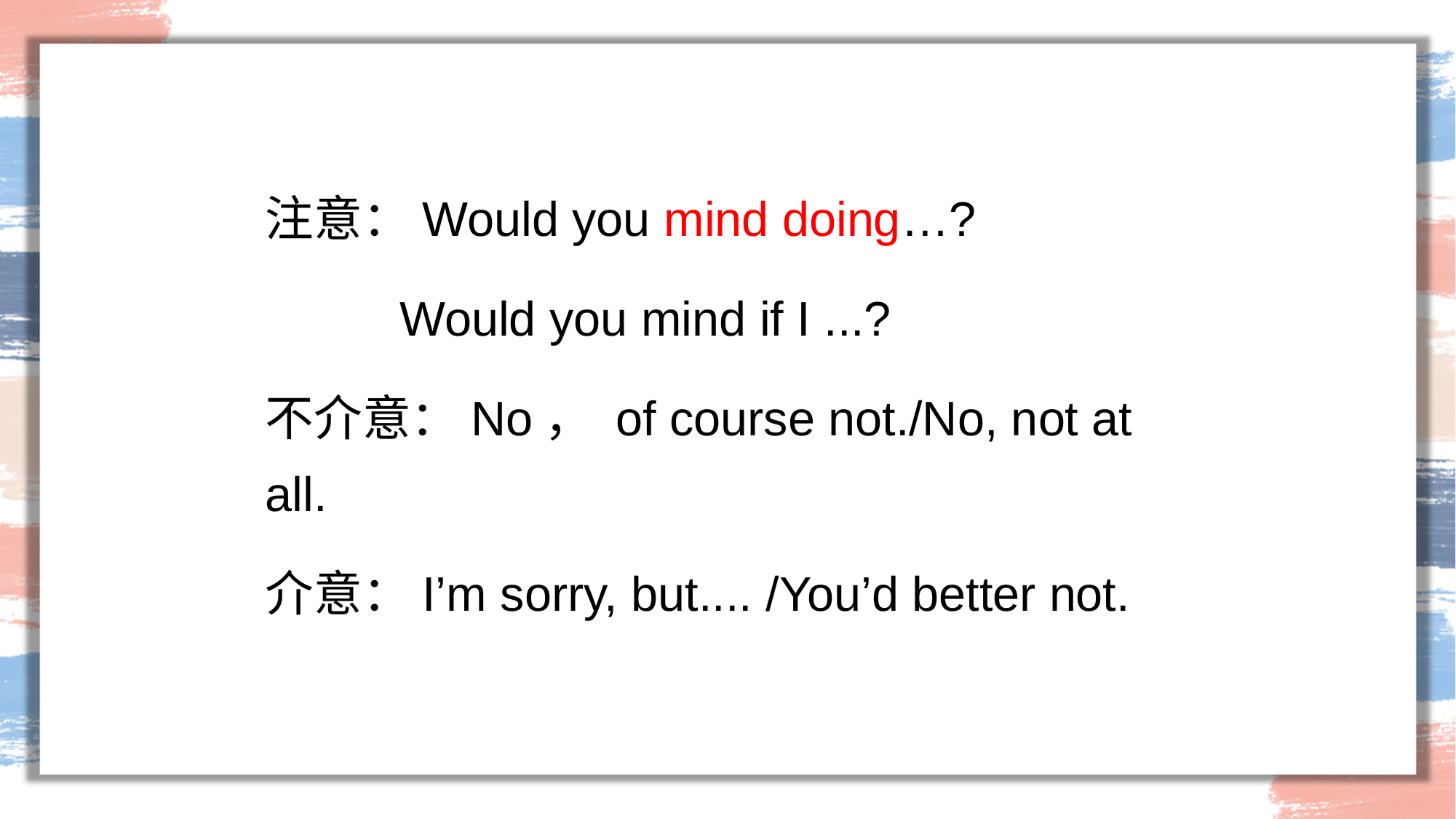

注意：Would you mind doing…?
          Would you mind if I ...?
不介意：No， of course not./No, not at all.
介意：I’m sorry, but.... /You’d better not.